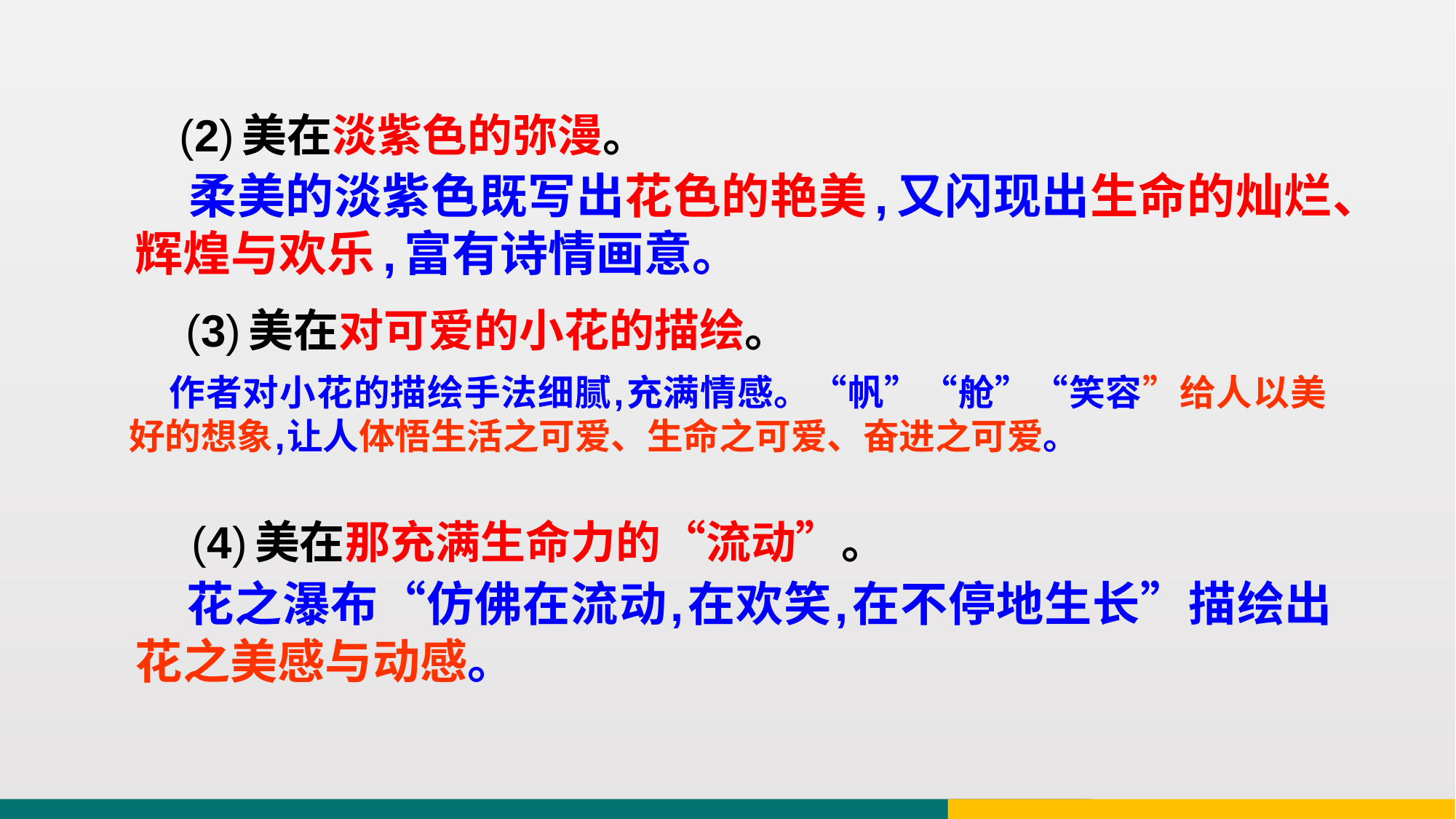

(2)美在淡紫色的弥漫。
    柔美的淡紫色既写出花色的艳美,又闪现出生命的灿烂、辉煌与欢乐,富有诗情画意。
   (3)美在对可爱的小花的描绘。
    作者对小花的描绘手法细腻,充满情感。“帆”“舱”“笑容”给人以美好的想象,让人体悟生活之可爱、生命之可爱、奋进之可爱。
   (4)美在那充满生命力的“流动”。
    花之瀑布“仿佛在流动,在欢笑,在不停地生长”描绘出花之美感与动感。